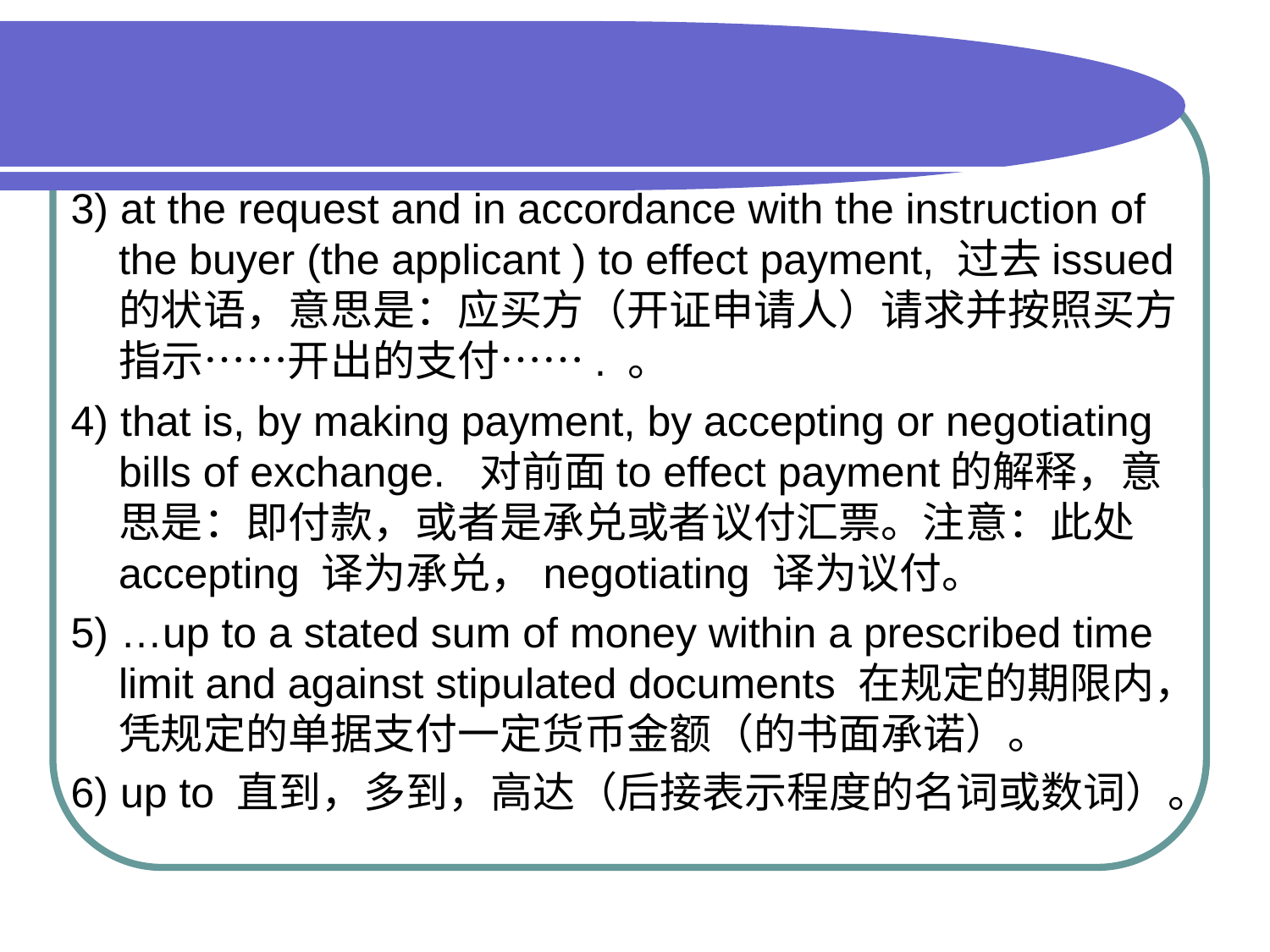

#

3) at the request and in accordance with the instruction of the buyer (the applicant ) to effect payment, 过去issued的状语，意思是：应买方（开证申请人）请求并按照买方指示……开出的支付……. 。
4) that is, by making payment, by accepting or negotiating bills of exchange.  对前面to effect payment的解释，意思是：即付款，或者是承兑或者议付汇票。注意：此处accepting 译为承兑，negotiating 译为议付。
5) …up to a stated sum of money within a prescribed time limit and against stipulated documents 在规定的期限内，凭规定的单据支付一定货币金额（的书面承诺）。
6) up to 直到，多到，高达（后接表示程度的名词或数词）。